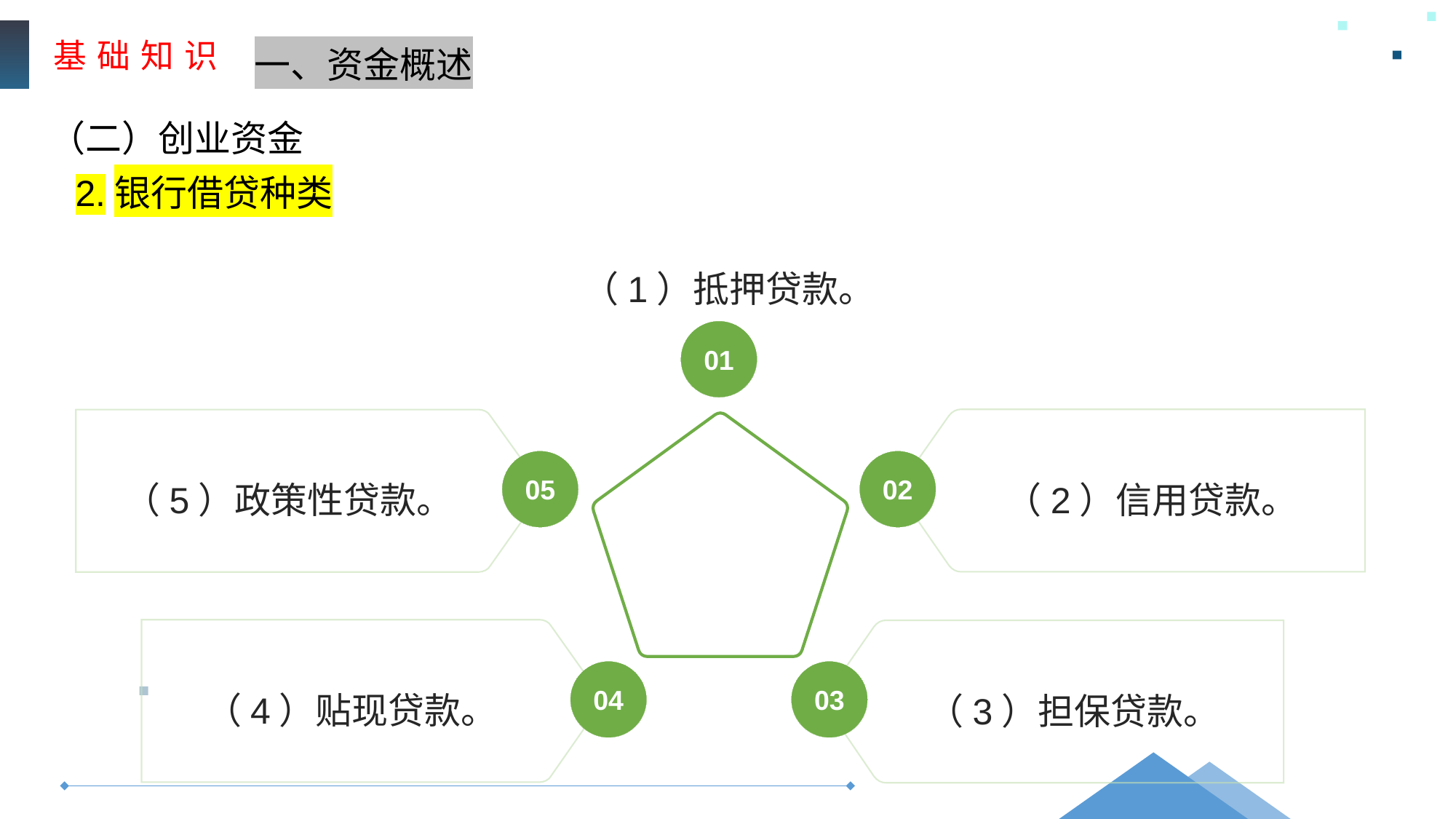

基 础 知 识

一、资金概述
（二）创业资金
2.银行借贷种类
（1）抵押贷款。
01
（2）信用贷款。
（5）政策性贷款。
2.银行借贷种类
05
02
（4）贴现贷款。
（3）担保贷款。
04
03